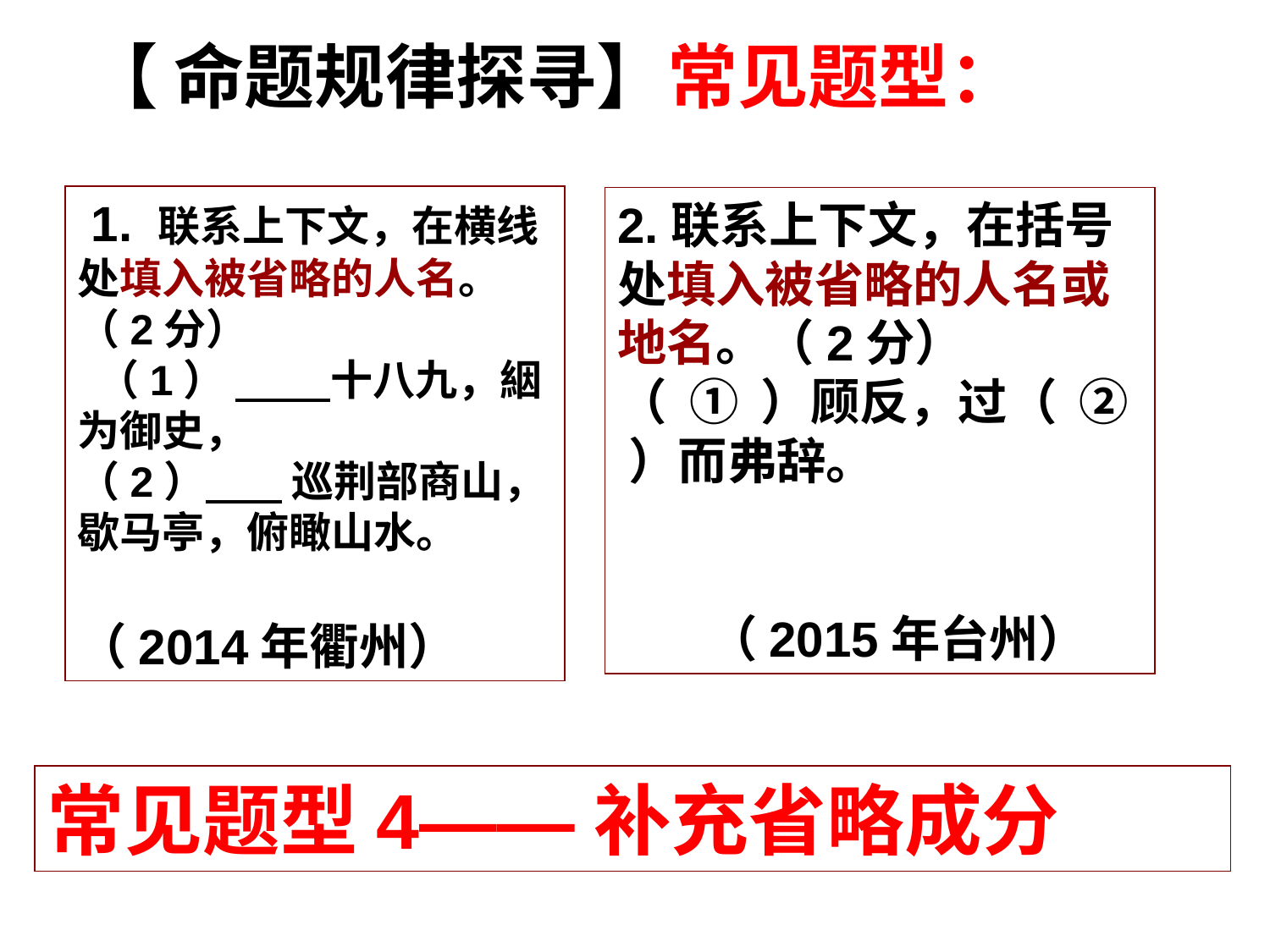

【 命题规律探寻】常见题型：
 1. 联系上下文，在横线处填入被省略的人名。（2分）
 （1）           十八九，絪为御史，
（2）         巡荆部商山，歇马亭，俯瞰山水。

（2014年衢州）
2.联系上下文，在括号处填入被省略的人名或地名。（2分）
（  ①  ）顾反，过（  ②  ）而弗辞。

       （2015年台州）
常见题型4——补充省略成分